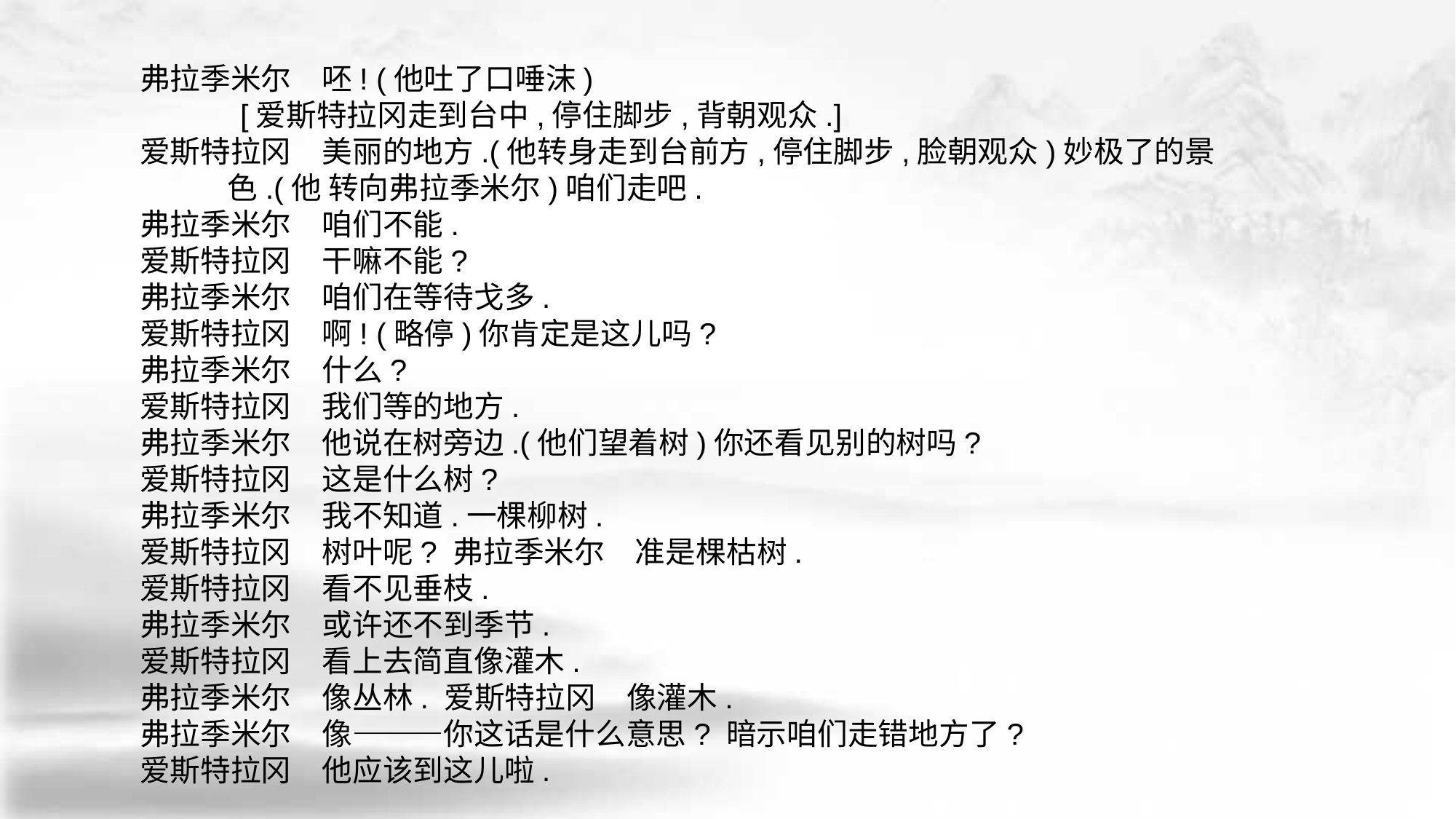

弗拉季米尔　呸! (他吐了口唾沫)
            [爱斯特拉冈走到台中,停住脚步,背朝观众.]
爱斯特拉冈　美丽的地方.(他转身走到台前方,停住脚步,脸朝观众)妙极了的景
            色.(他 转向弗拉季米尔)咱们走吧.
弗拉季米尔　咱们不能.
爱斯特拉冈　干嘛不能?
弗拉季米尔　咱们在等待戈多.
爱斯特拉冈　啊! (略停)你肯定是这儿吗?
弗拉季米尔　什么?
爱斯特拉冈　我们等的地方.
弗拉季米尔　他说在树旁边.(他们望着树)你还看见别的树吗?
爱斯特拉冈　这是什么树?
弗拉季米尔　我不知道.一棵柳树.
爱斯特拉冈　树叶呢? 弗拉季米尔　准是棵枯树.
爱斯特拉冈　看不见垂枝.
弗拉季米尔　或许还不到季节.
爱斯特拉冈　看上去简直像灌木.
弗拉季米尔　像丛林. 爱斯特拉冈　像灌木.
弗拉季米尔　像———你这话是什么意思? 暗示咱们走错地方了?
爱斯特拉冈　他应该到这儿啦.